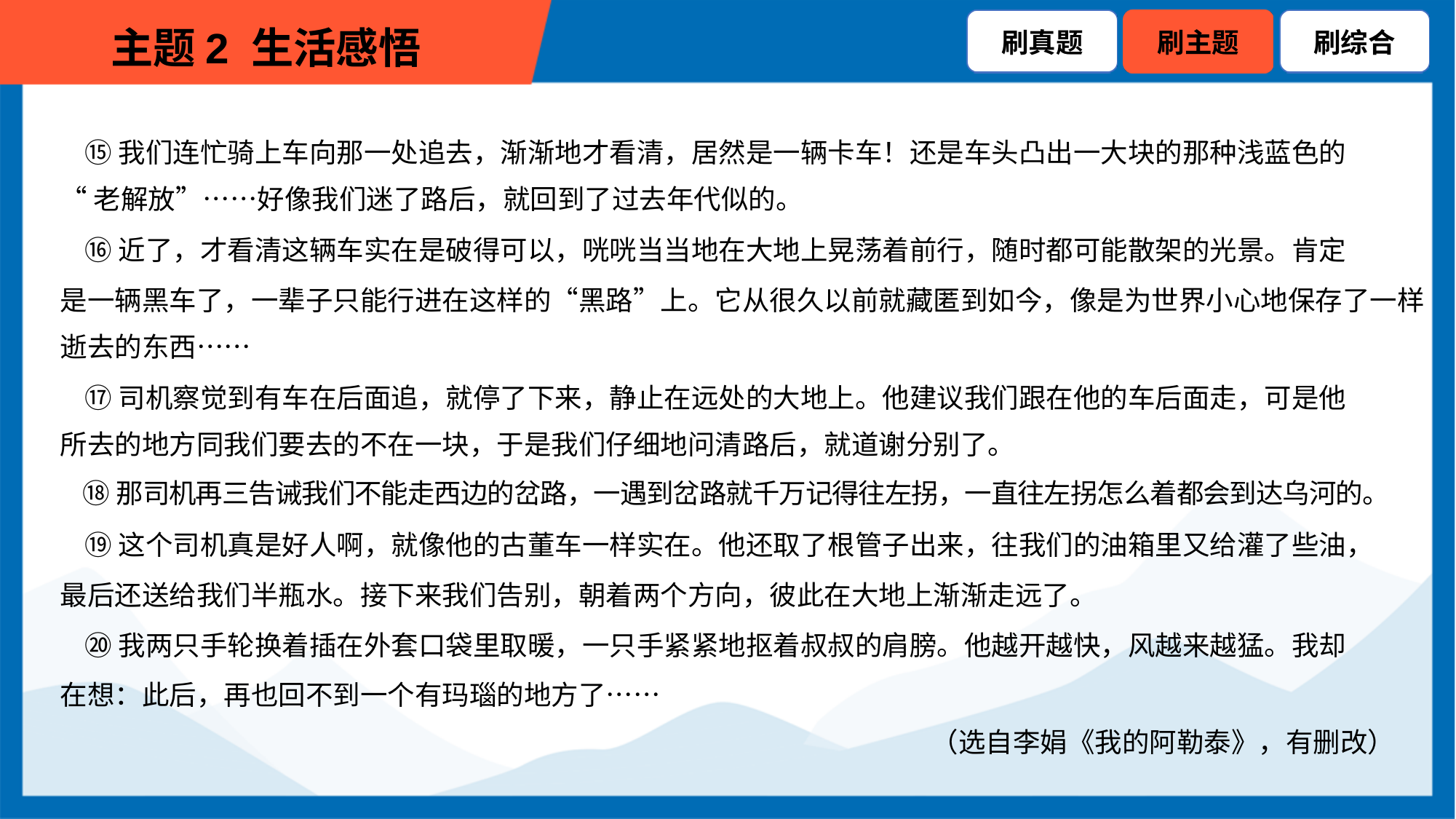

⑮我们连忙骑上车向那一处追去，渐渐地才看清，居然是一辆卡车！还是车头凸出一大块的那种浅蓝色的
“老解放”……好像我们迷了路后，就回到了过去年代似的。
    ⑯近了，才看清这辆车实在是破得可以，咣咣当当地在大地上晃荡着前行，随时都可能散架的光景。肯定
是一辆黑车了，一辈子只能行进在这样的“黑路”上。它从很久以前就藏匿到如今，像是为世界小心地保存了一样
逝去的东西……
    ⑰司机察觉到有车在后面追，就停了下来，静止在远处的大地上。他建议我们跟在他的车后面走，可是他
所去的地方同我们要去的不在一块，于是我们仔细地问清路后，就道谢分别了。
    ⑱那司机再三告诫我们不能走西边的岔路，一遇到岔路就千万记得往左拐，一直往左拐怎么着都会到达乌河的。
    ⑲这个司机真是好人啊，就像他的古董车一样实在。他还取了根管子出来，往我们的油箱里又给灌了些油，
最后还送给我们半瓶水。接下来我们告别，朝着两个方向，彼此在大地上渐渐走远了。
    ⑳我两只手轮换着插在外套口袋里取暖，一只手紧紧地抠着叔叔的肩膀。他越开越快，风越来越猛。我却
在想：此后，再也回不到一个有玛瑙的地方了……
（选自李娟《我的阿勒泰》，有删改）